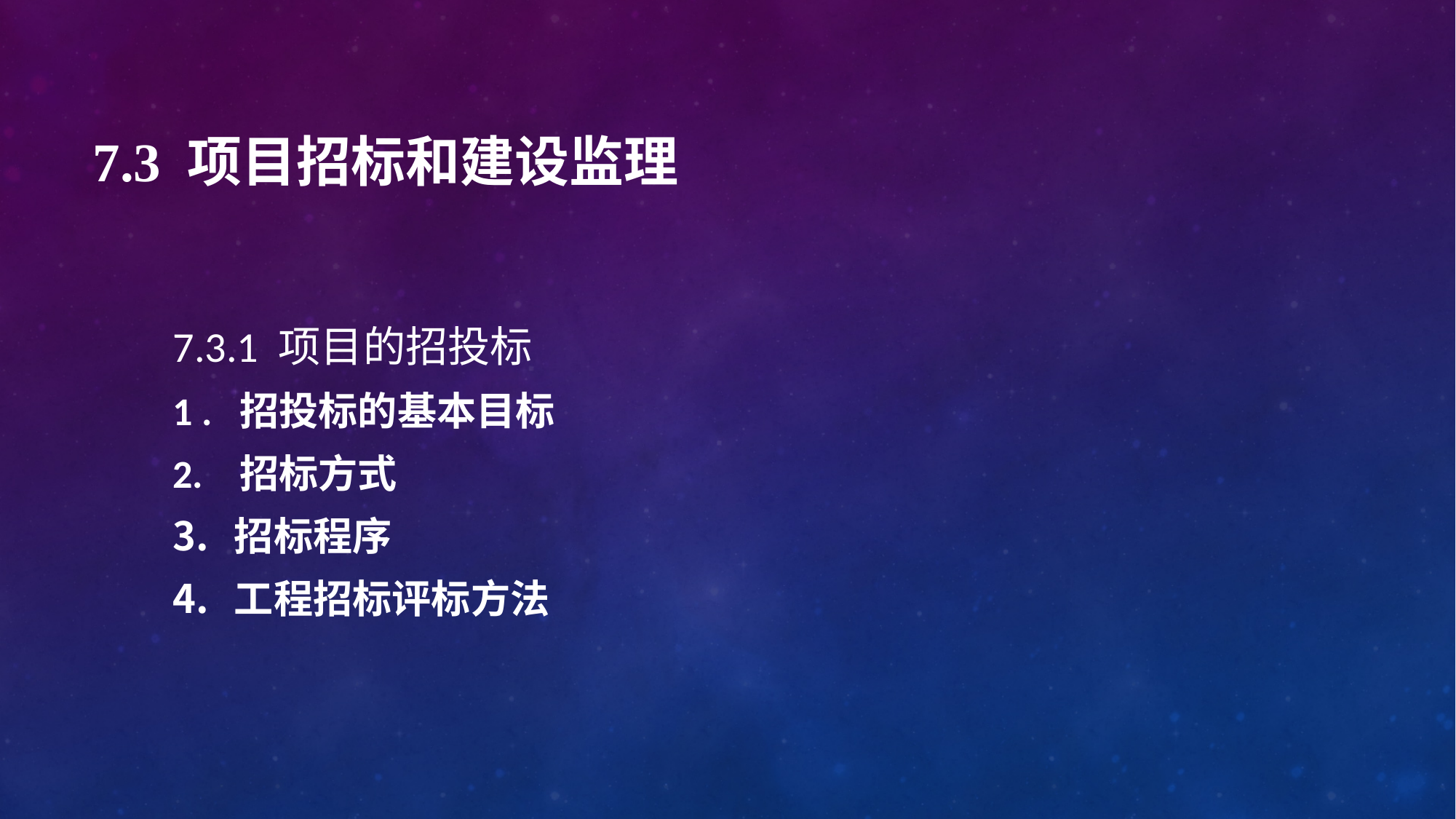

# 7.3 项目招标和建设监理
7.3.1 项目的招投标
1 .  招投标的基本目标
2.   招标方式
招标程序
工程招标评标方法